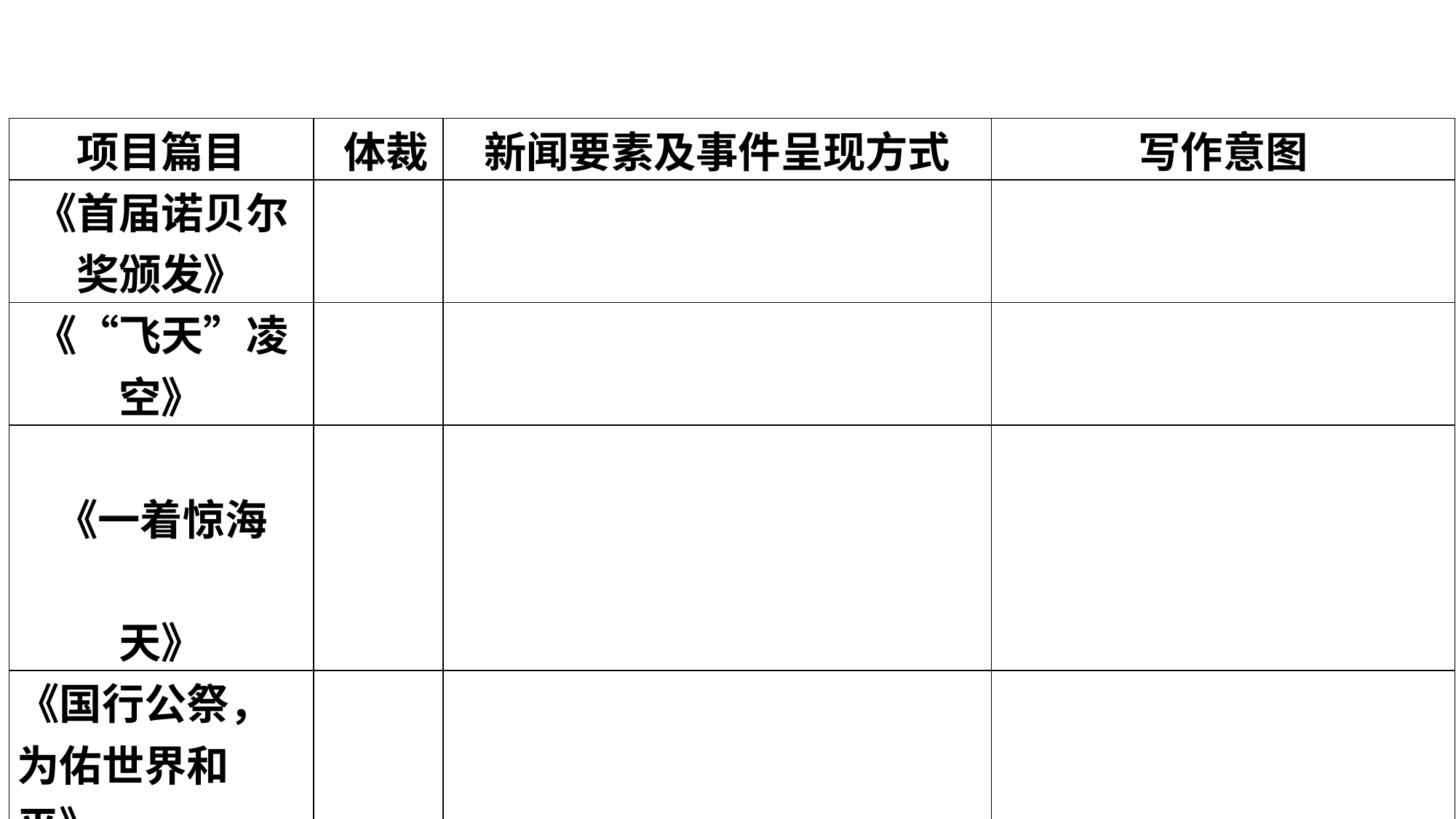

| 项目篇目 | 体裁 | 新闻要素及事件呈现方式 | 写作意图 |
| --- | --- | --- | --- |
| 《首届诺贝尔奖颁发》 |  |  |  |
| 《“飞天”凌空》 |  |  |  |
| 《一着惊海天》 |  |  |  |
| 《国行公祭，为佑世界和平》 |  |  |  |
| 探究发现 |  |  |  |